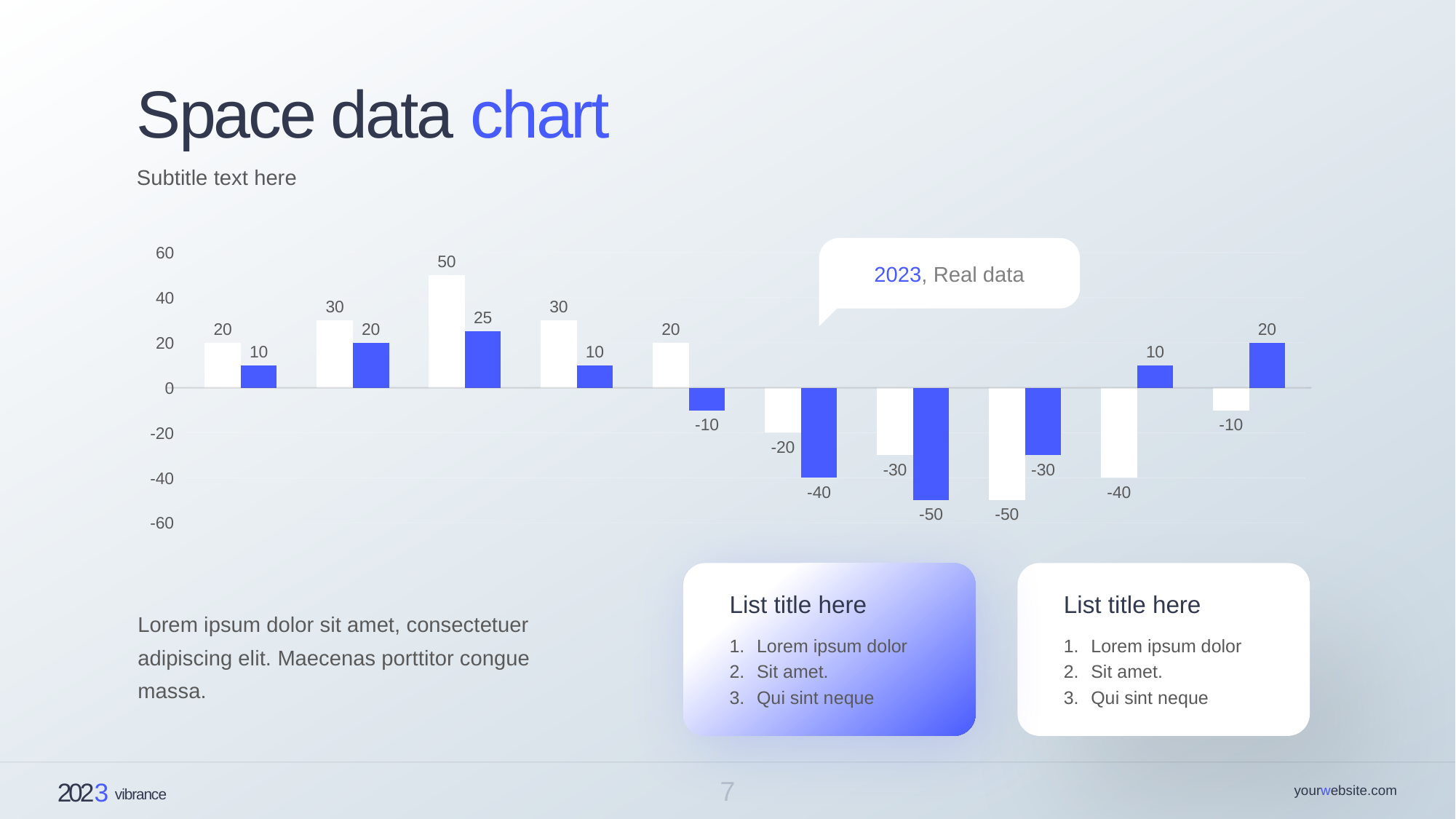

Space data chart
Subtitle text here

### Chart

| Category | 계열 1 | 열1 |
|---|---|---|
| value 01 | 20.0 | 10.0 |
| value 02 | 30.0 | 20.0 |
| value 03 | 50.0 | 25.0 |
| value 04 | 30.0 | 10.0 |
| value 05 | 20.0 | -10.0 |
| value 06 | -20.0 | -40.0 |
| value 07 | -30.0 | -50.0 |
| value 08 | -50.0 | -30.0 |
| value 09 | -40.0 | 10.0 |
| value 10 | -10.0 | 20.0 |
2023, Real data

List title here
Lorem ipsum dolor
Sit amet.
Qui sint neque

List title here
Lorem ipsum dolor
Sit amet.
Qui sint neque
Lorem ipsum dolor sit amet, consectetuer adipiscing elit. Maecenas porttitor congue massa.